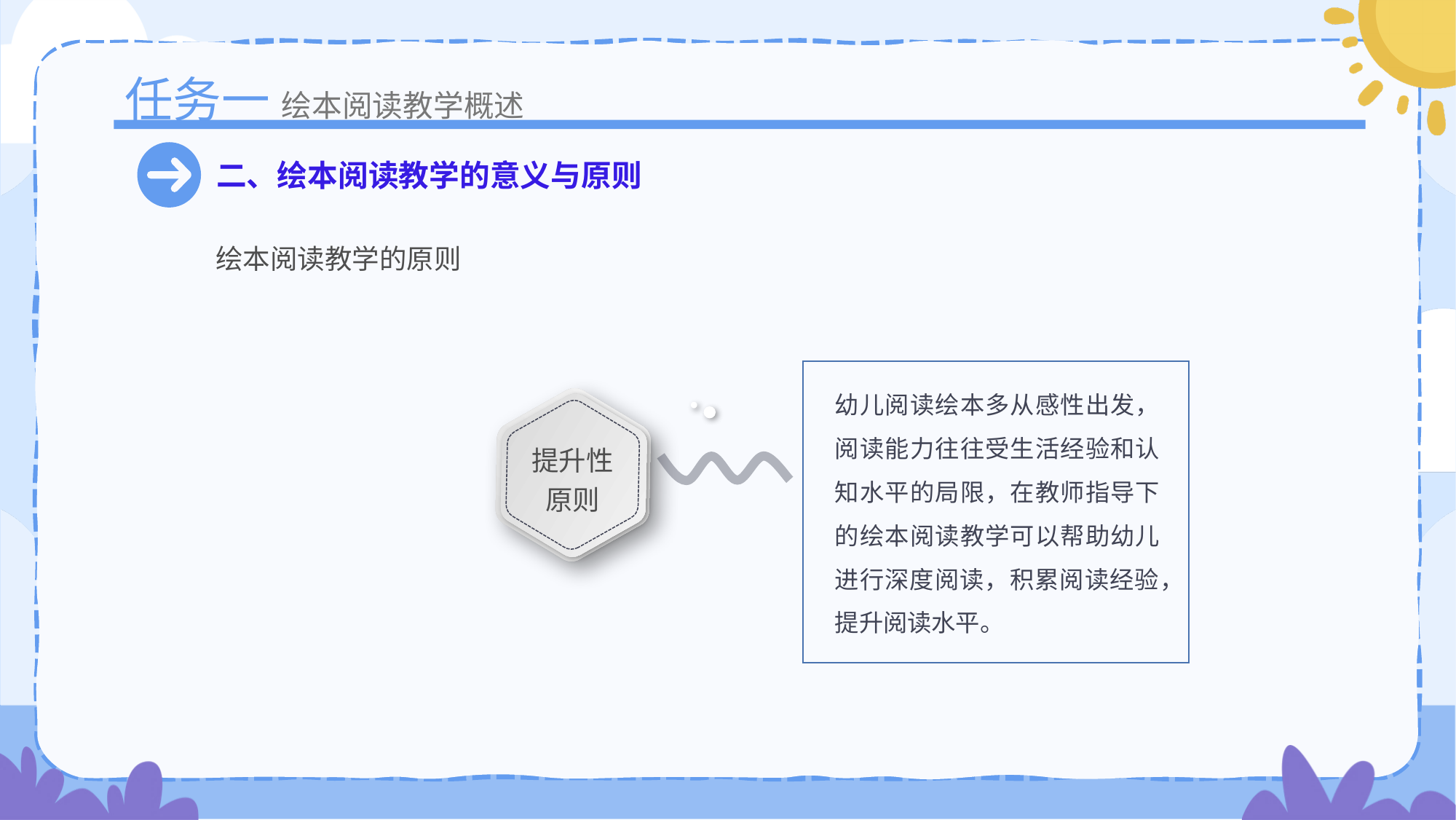

任务一
绘本阅读教学概述

二、绘本阅读教学的意义与原则
绘本阅读教学的原则

幼儿阅读绘本多从感性出发，阅读能力往往受生活经验和认知水平的局限，在教师指导下的绘本阅读教学可以帮助幼儿进行深度阅读，积累阅读经验，提升阅读水平。

提升性
原则